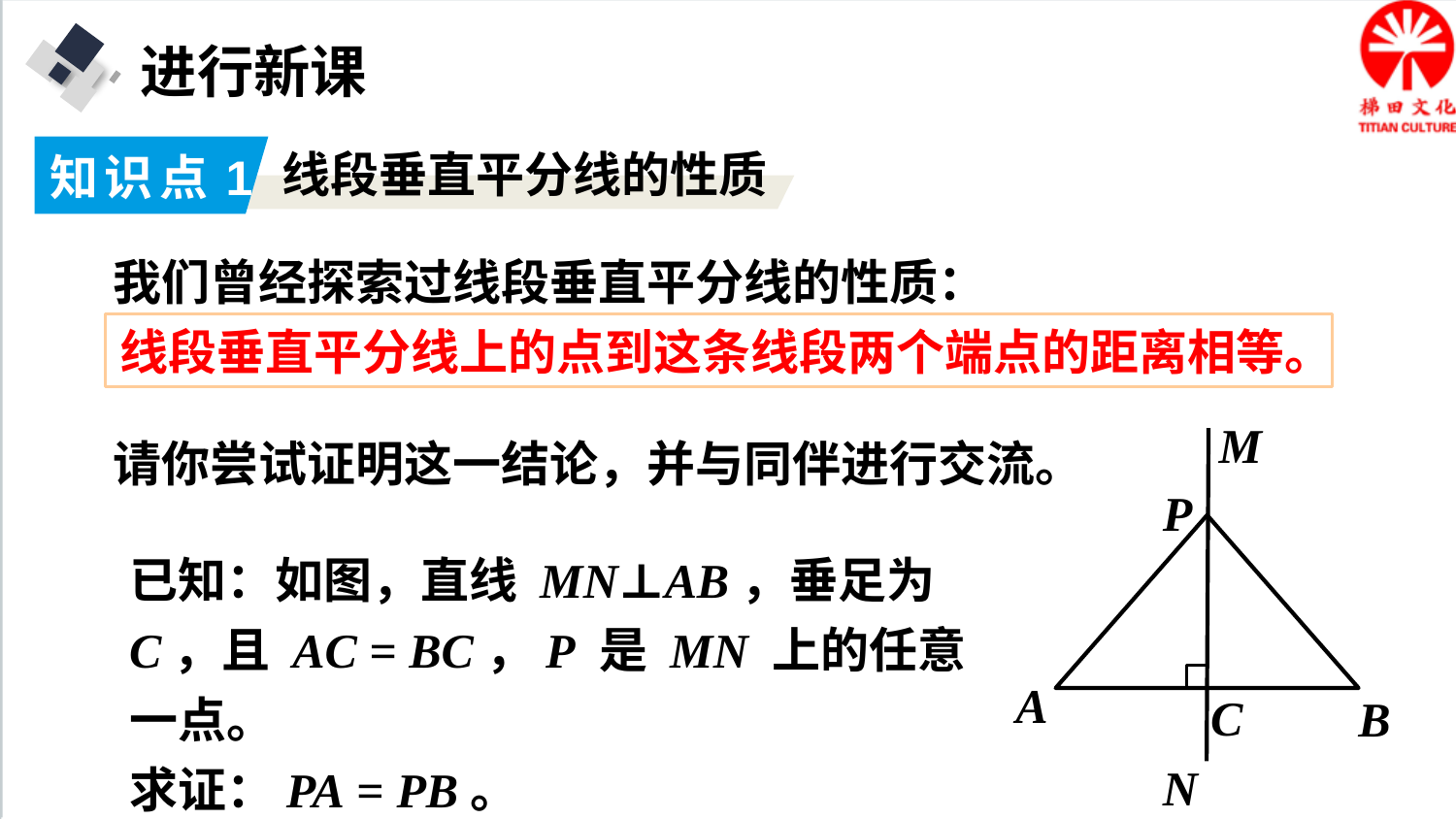

进行新课

知识点1

线段垂直平分线的性质
我们曾经探索过线段垂直平分线的性质：
线段垂直平分线上的点到这条线段两个端点的距离相等。
M
P

A

C
B
N
请你尝试证明这一结论，并与同伴进行交流。
已知：如图，直线 MN⊥AB，垂足为 C，且 AC = BC，P 是 MN 上的任意一点。
求证：PA = PB。